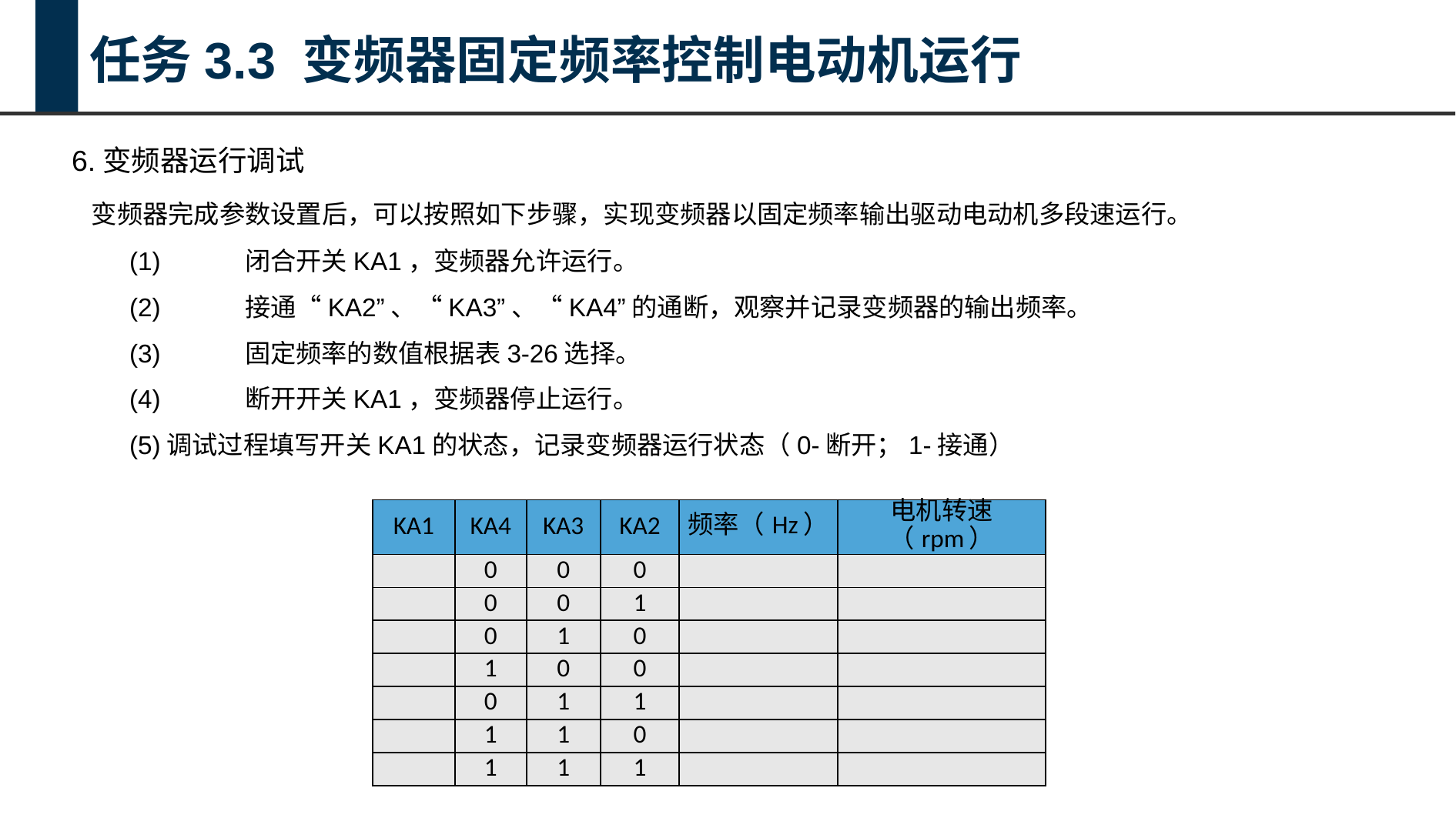

任务3.3 变频器固定频率控制电动机运行
6.变频器运行调试
  变频器完成参数设置后，可以按照如下步骤，实现变频器以固定频率输出驱动电动机多段速运行。
(1)	闭合开关KA1，变频器允许运行。
(2)	接通“KA2”、“KA3”、“KA4”的通断，观察并记录变频器的输出频率。
(3)	固定频率的数值根据表3-26选择。
(4)	断开开关KA1，变频器停止运行。
(5)调试过程填写开关KA1的状态，记录变频器运行状态（0-断开；1-接通）
| KA1 | KA4 | KA3 | KA2 | 频率（Hz） | 电机转速（rpm） |
| --- | --- | --- | --- | --- | --- |
|  | 0 | 0 | 0 |  |  |
|  | 0 | 0 | 1 |  |  |
|  | 0 | 1 | 0 |  |  |
|  | 1 | 0 | 0 |  |  |
|  | 0 | 1 | 1 |  |  |
|  | 1 | 1 | 0 |  |  |
|  | 1 | 1 | 1 |  |  |